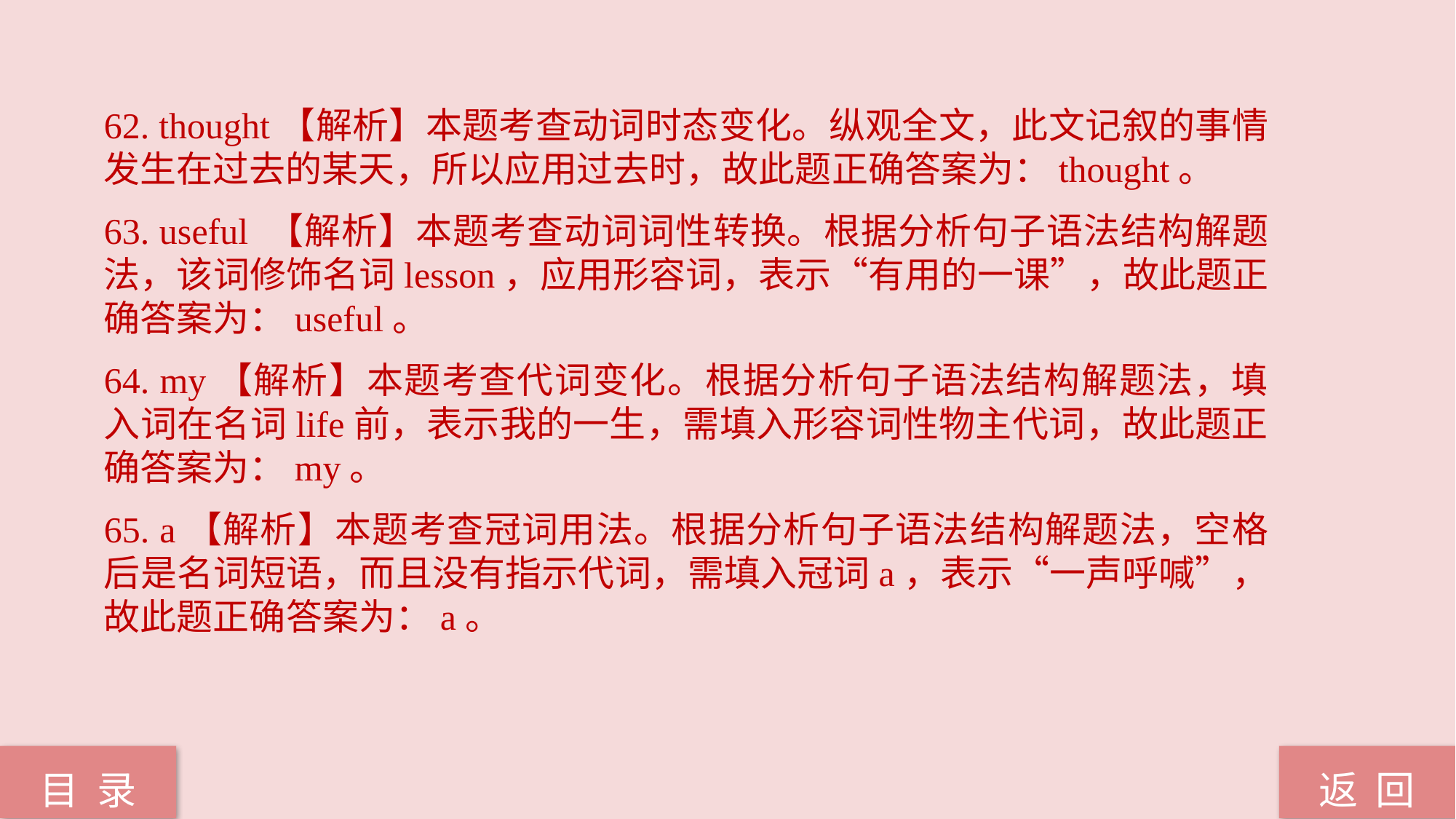

62. thought【解析】本题考查动词时态变化。纵观全文，此文记叙的事情发生在过去的某天，所以应用过去时，故此题正确答案为：thought。
63. useful 【解析】本题考查动词词性转换。根据分析句子语法结构解题法，该词修饰名词lesson，应用形容词，表示“有用的一课”，故此题正确答案为：useful。
64. my【解析】本题考查代词变化。根据分析句子语法结构解题法，填入词在名词life前，表示我的一生，需填入形容词性物主代词，故此题正确答案为：my。
65. a【解析】本题考查冠词用法。根据分析句子语法结构解题法，空格后是名词短语，而且没有指示代词，需填入冠词a，表示“一声呼喊”，故此题正确答案为：a。
返  回